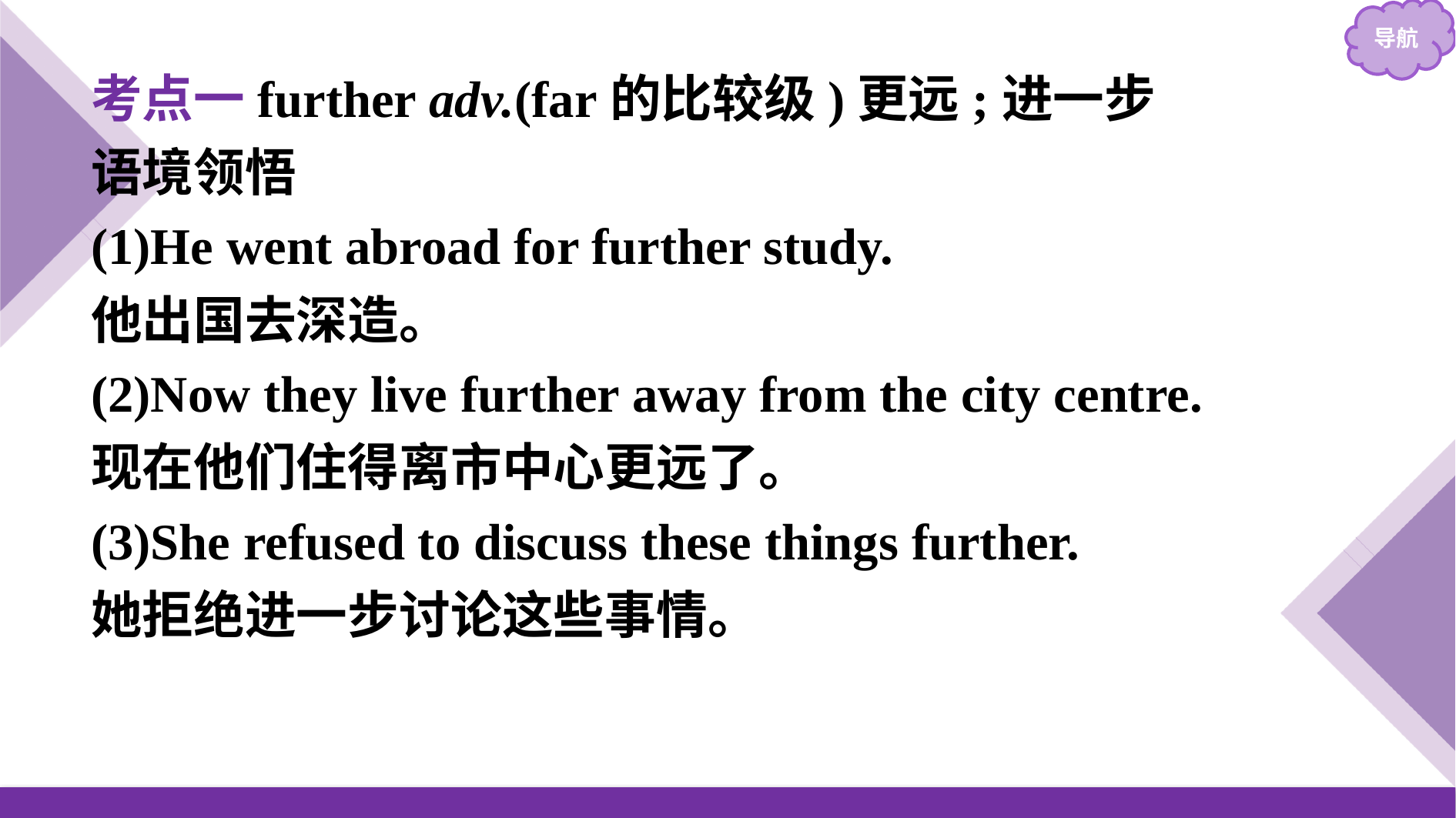

考点一further adv.(far的比较级)更远;进一步
语境领悟
(1)He went abroad for further study.
他出国去深造。
(2)Now they live further away from the city centre.
现在他们住得离市中心更远了。
(3)She refused to discuss these things further.
她拒绝进一步讨论这些事情。